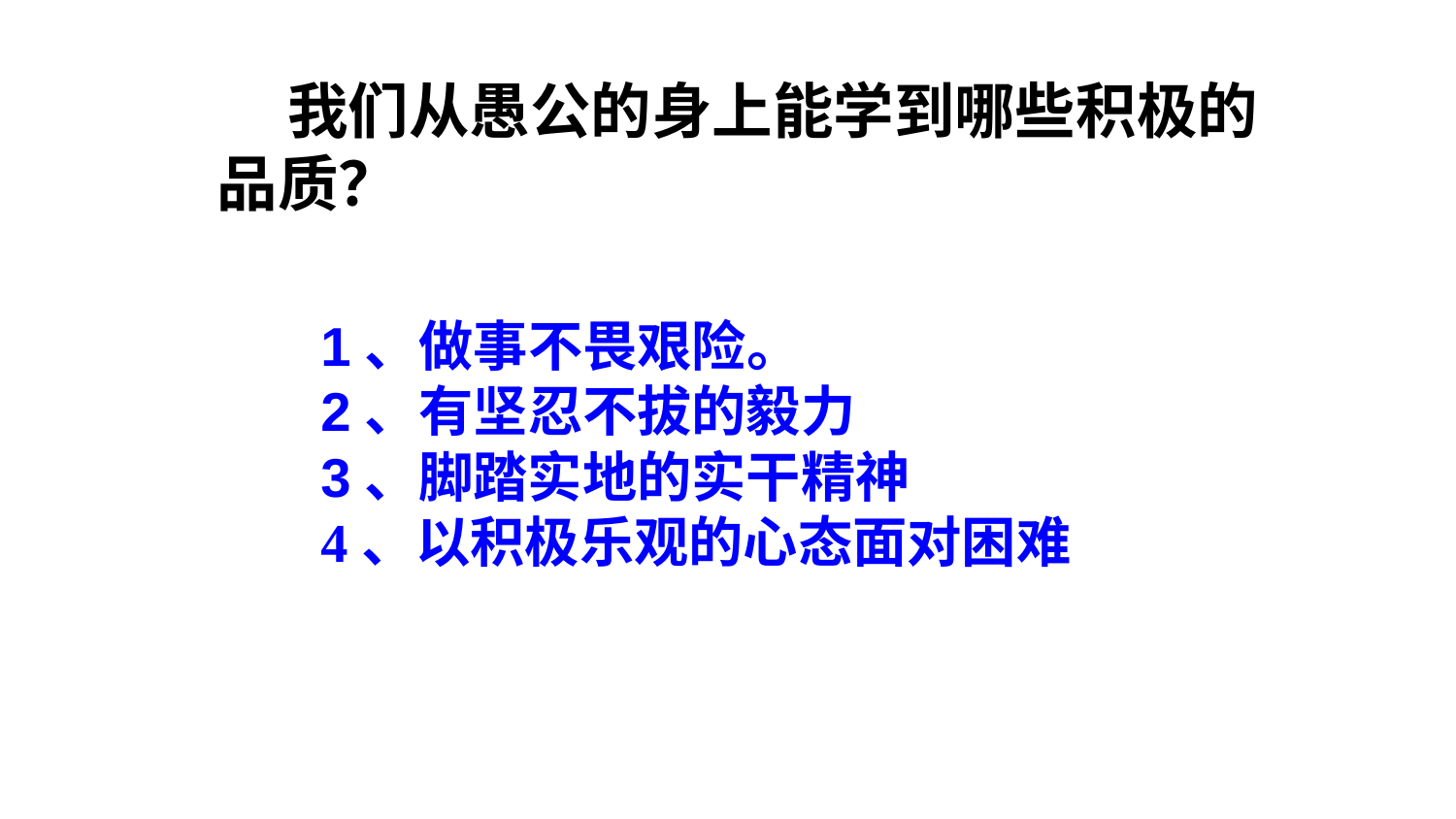

我们从愚公的身上能学到哪些积极的品质？

1、做事不畏艰险。
2、有坚忍不拔的毅力
3、脚踏实地的实干精神
4、以积极乐观的心态面对困难